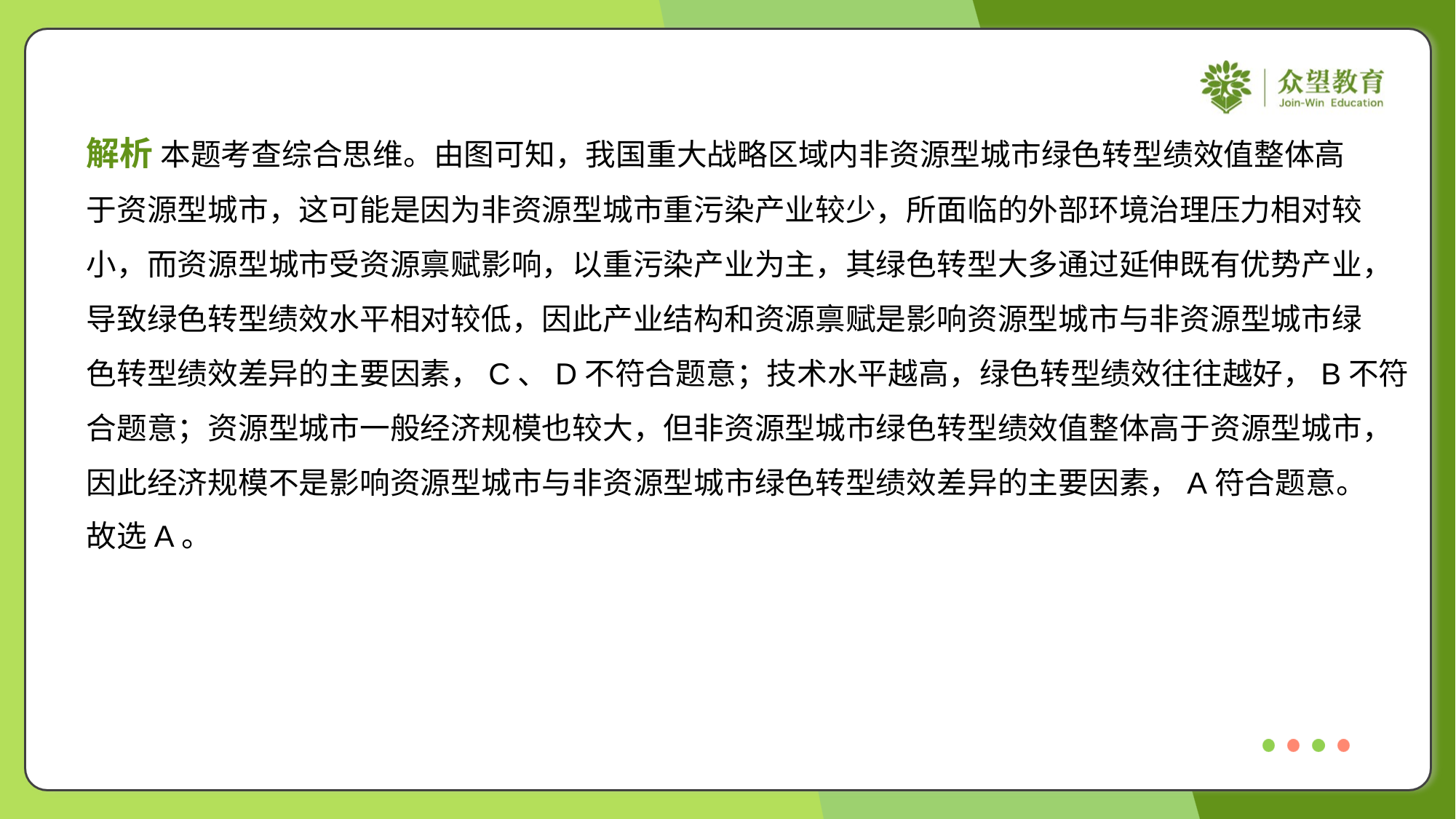

解析 本题考查综合思维。由图可知，我国重大战略区域内非资源型城市绿色转型绩效值整体高
于资源型城市，这可能是因为非资源型城市重污染产业较少，所面临的外部环境治理压力相对较
小，而资源型城市受资源禀赋影响，以重污染产业为主，其绿色转型大多通过延伸既有优势产业，
导致绿色转型绩效水平相对较低，因此产业结构和资源禀赋是影响资源型城市与非资源型城市绿
色转型绩效差异的主要因素，C、D不符合题意；技术水平越高，绿色转型绩效往往越好，B不符
合题意；资源型城市一般经济规模也较大，但非资源型城市绿色转型绩效值整体高于资源型城市，
因此经济规模不是影响资源型城市与非资源型城市绿色转型绩效差异的主要因素，A符合题意。
故选A。